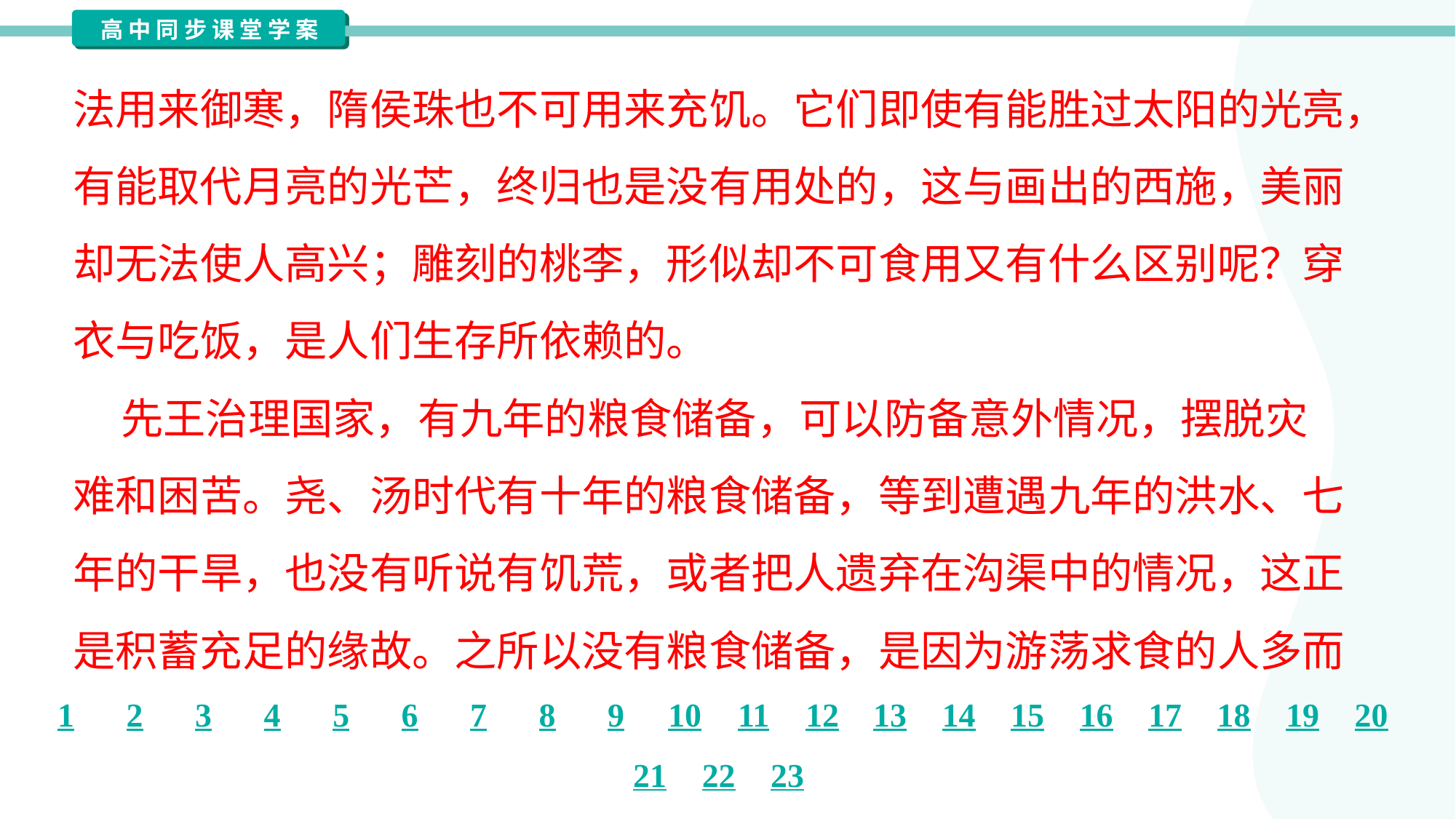

法用来御寒，隋侯珠也不可用来充饥。它们即使有能胜过太阳的光亮，
有能取代月亮的光芒，终归也是没有用处的，这与画出的西施，美丽
却无法使人高兴；雕刻的桃李，形似却不可食用又有什么区别呢？穿
衣与吃饭，是人们生存所依赖的。
    先王治理国家，有九年的粮食储备，可以防备意外情况，摆脱灾
难和困苦。尧、汤时代有十年的粮食储备，等到遭遇九年的洪水、七
年的干旱，也没有听说有饥荒，或者把人遗弃在沟渠中的情况，这正
是积蓄充足的缘故。之所以没有粮食储备，是因为游荡求食的人多而